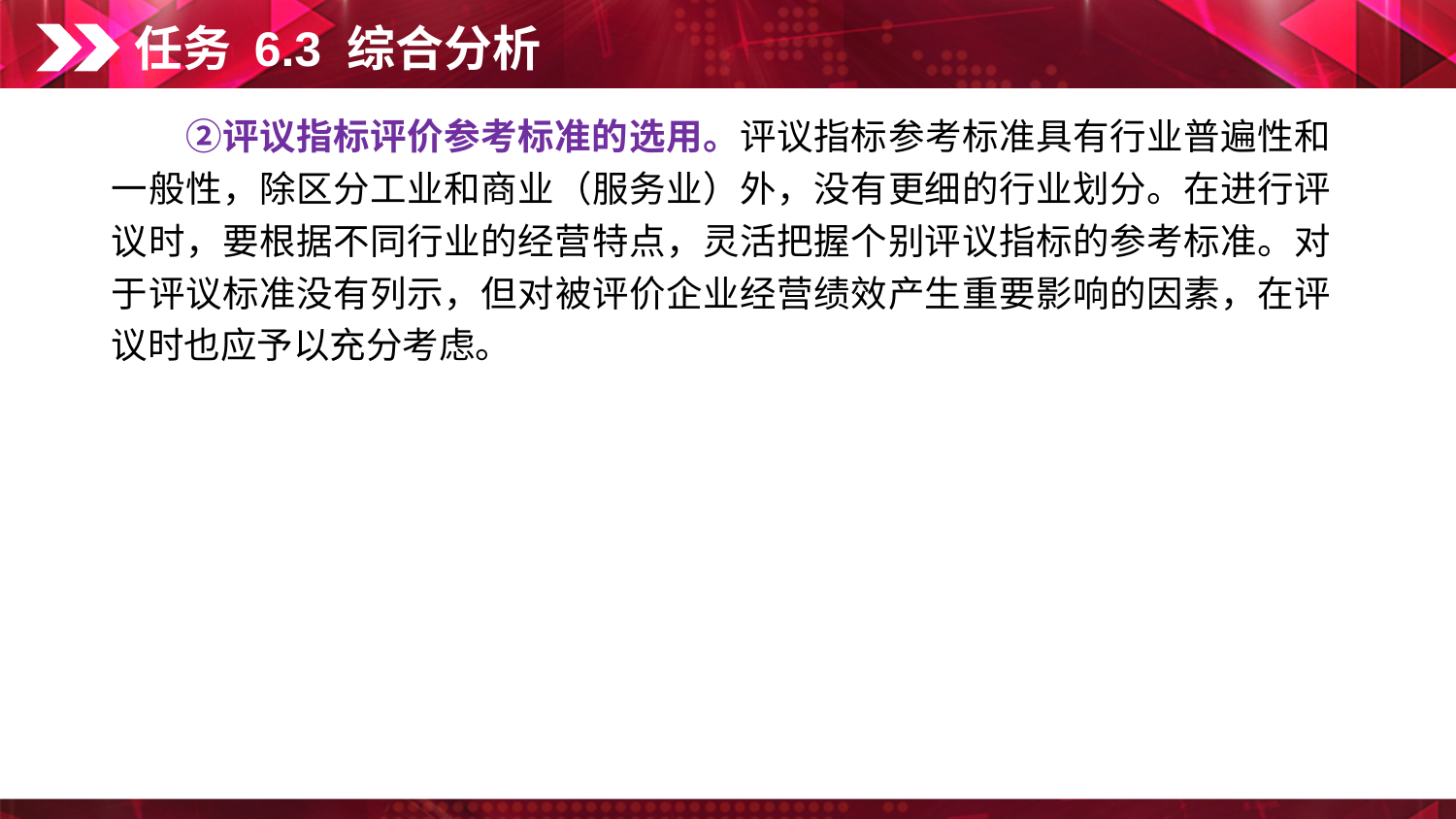

任务 6.3 综合分析

　　②评议指标评价参考标准的选用。评议指标参考标准具有行业普遍性和一般性，除区分工业和商业（服务业）外，没有更细的行业划分。在进行评议时，要根据不同行业的经营特点，灵活把握个别评议指标的参考标准。对于评议标准没有列示，但对被评价企业经营绩效产生重要影响的因素，在评议时也应予以充分考虑。